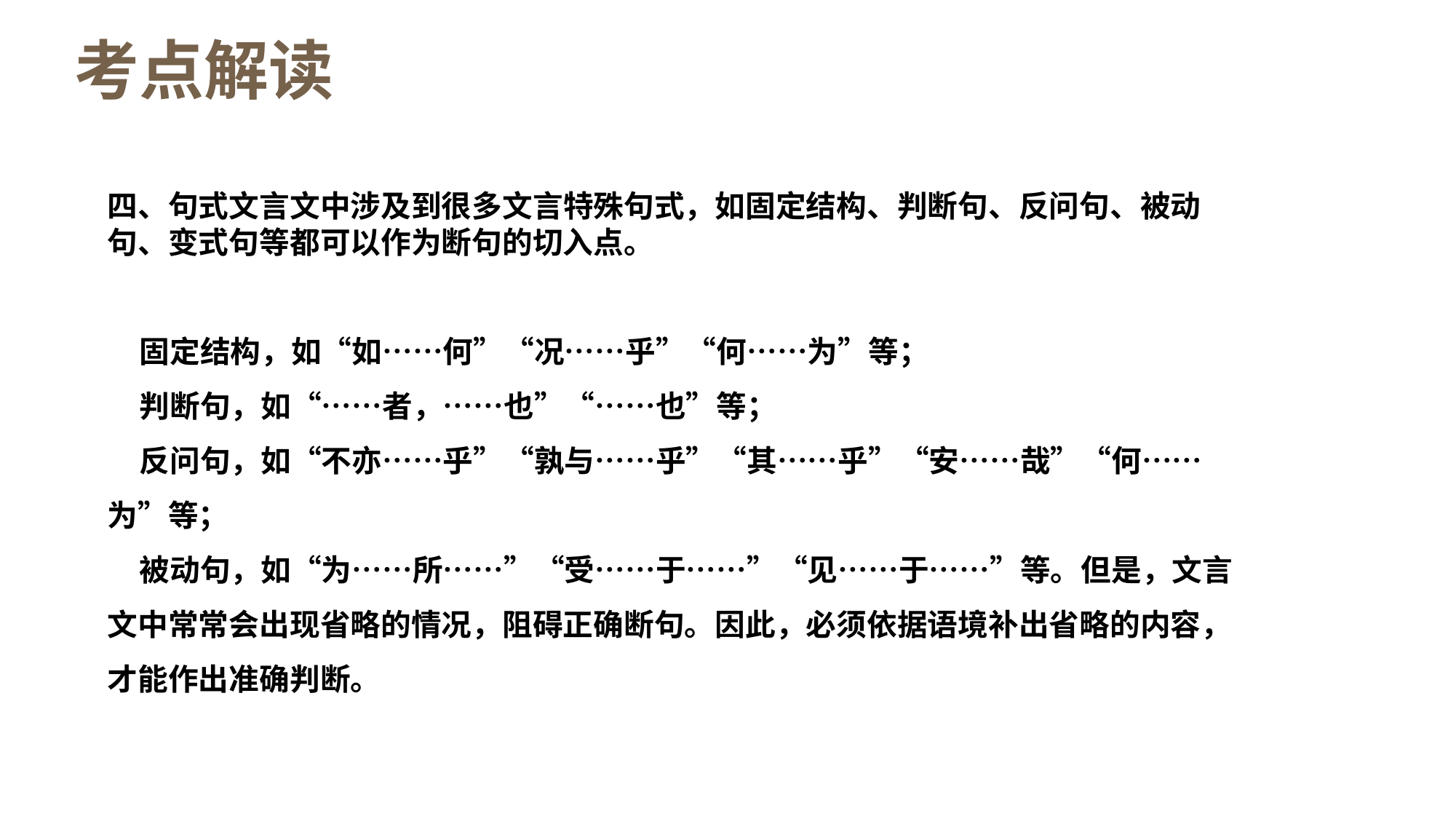

考点解读
四、句式文言文中涉及到很多文言特殊句式，如固定结构、判断句、反问句、被动句、变式句等都可以作为断句的切入点。

固定结构，如“如……何”“况……乎”“何……为”等；
判断句，如“……者，……也”“……也”等；
反问句，如“不亦……乎”“孰与……乎”“其……乎”“安……哉”“何……为”等；
被动句，如“为……所……”“受……于……”“见……于……”等。但是，文言文中常常会出现省略的情况，阻碍正确断句。因此，必须依据语境补出省略的内容，才能作出准确判断。